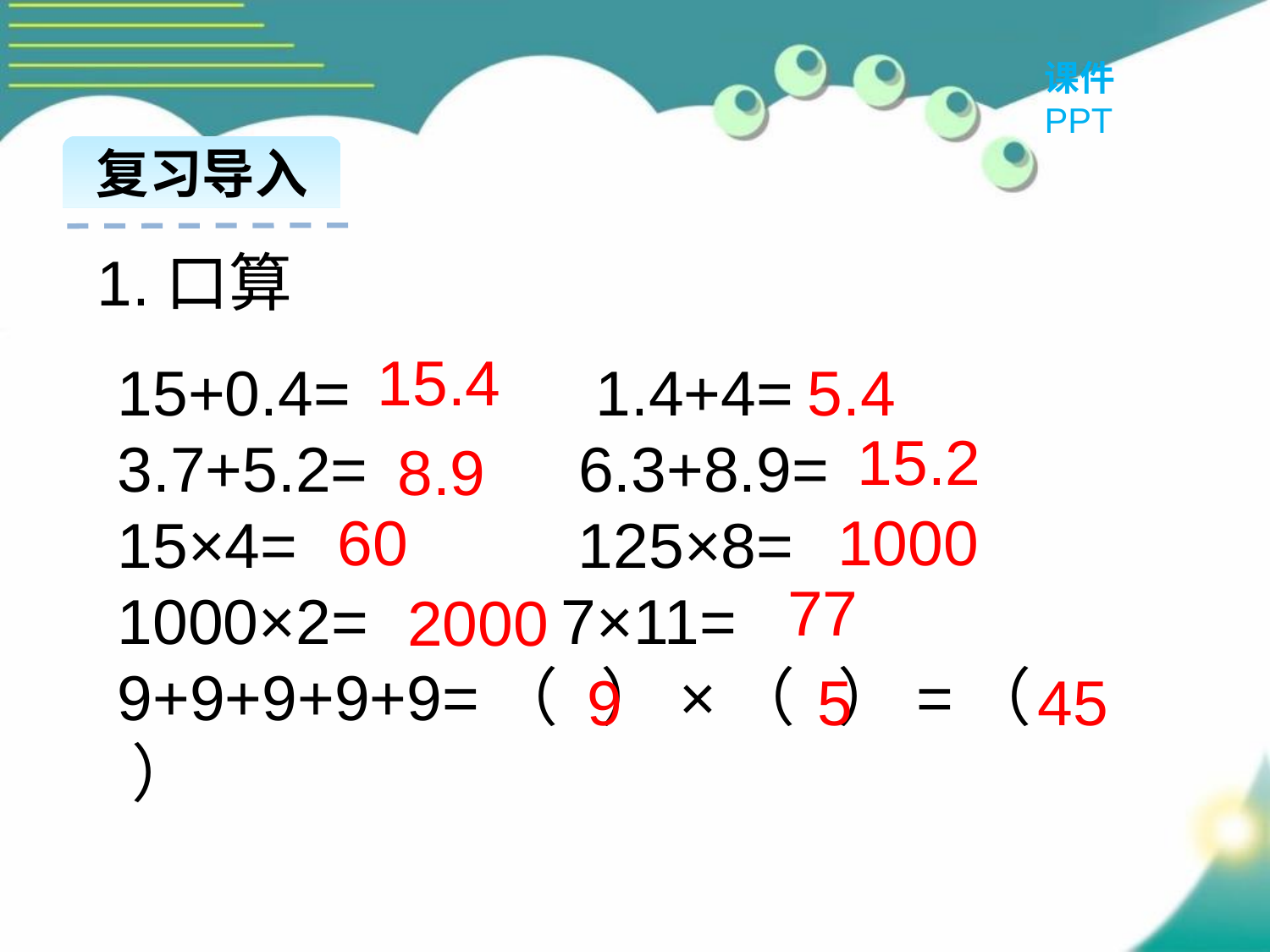

课件PPT
复习导入

1.口算
15.4
15+0.4=              1.4+4=         3.7+5.2=            6.3+8.9=        15×4=                125×8=
1000×2=           7×11=          9+9+9+9+9=（   ）×（   ）=（   ）
5.4
15.2
8.9
60
1000
77
2000
9
5
45